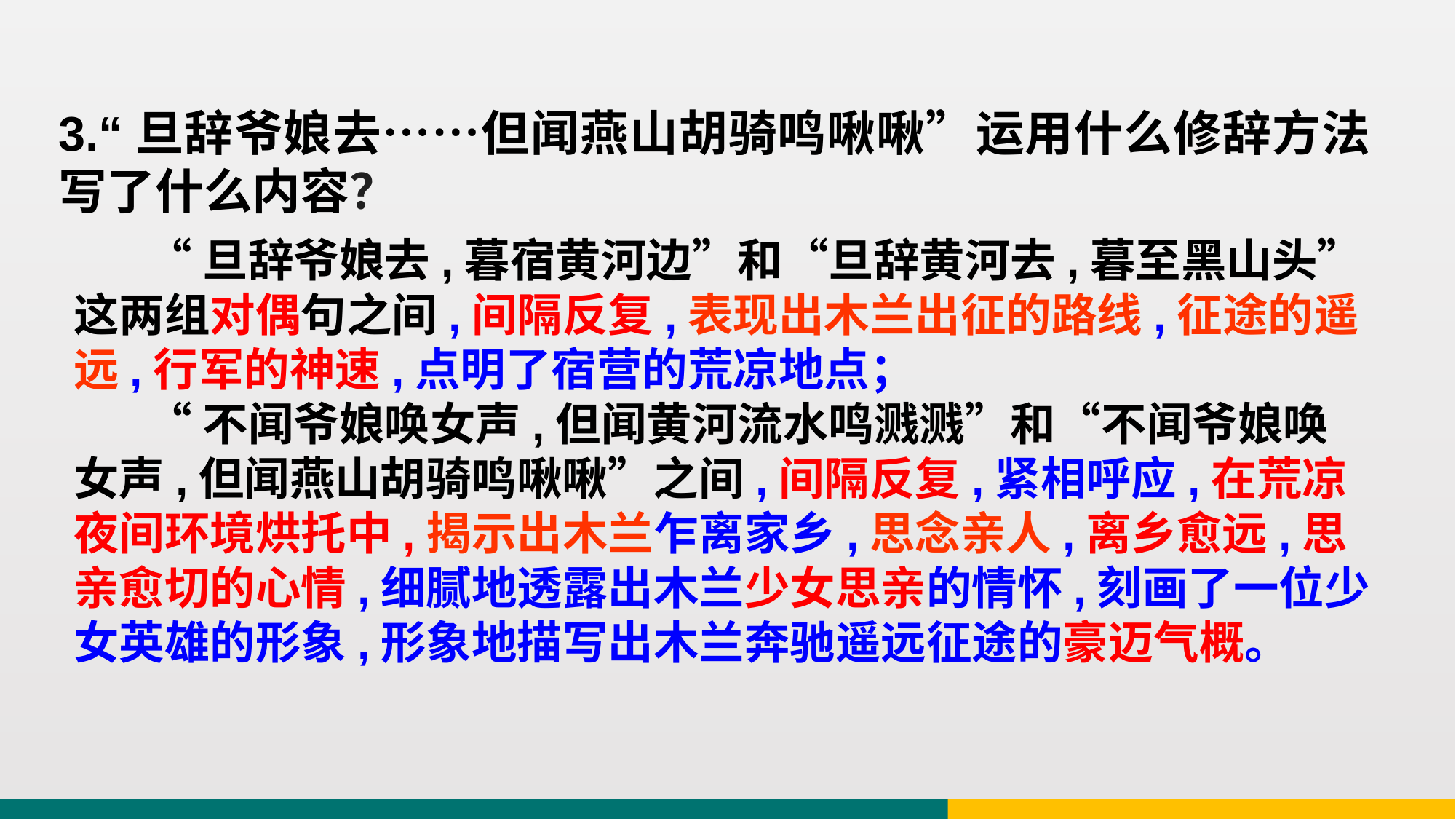

3.“旦辞爷娘去……但闻燕山胡骑鸣啾啾”运用什么修辞方法写了什么内容？
“旦辞爷娘去,暮宿黄河边”和“旦辞黄河去,暮至黑山头”这两组对偶句之间,间隔反复,表现出木兰出征的路线,征途的遥远,行军的神速,点明了宿营的荒凉地点；
“不闻爷娘唤女声,但闻黄河流水鸣溅溅”和“不闻爷娘唤女声,但闻燕山胡骑鸣啾啾”之间,间隔反复,紧相呼应,在荒凉夜间环境烘托中,揭示出木兰乍离家乡,思念亲人,离乡愈远,思亲愈切的心情,细腻地透露出木兰少女思亲的情怀,刻画了一位少女英雄的形象,形象地描写出木兰奔驰遥远征途的豪迈气概。